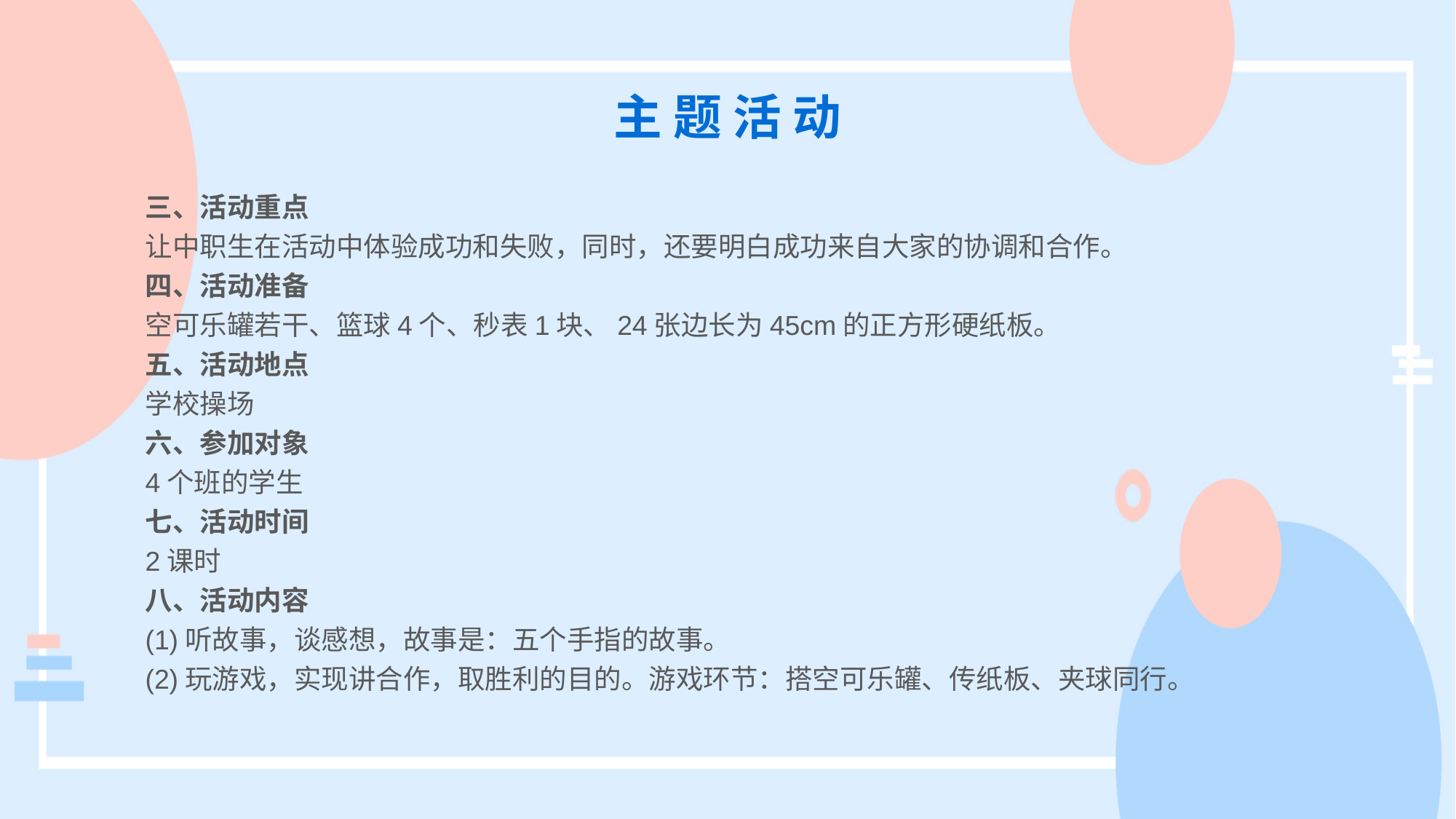

主 题 活 动
三、活动重点
让中职生在活动中体验成功和失败，同时，还要明白成功来自大家的协调和合作。
四、活动准备
空可乐罐若干、篮球4个、秒表1块、24张边长为45cm的正方形硬纸板。
五、活动地点
学校操场
六、参加对象
4个班的学生
七、活动时间
2课时
八、活动内容
(1)听故事，谈感想，故事是：五个手指的故事。
(2)玩游戏，实现讲合作，取胜利的目的。游戏环节：搭空可乐罐、传纸板、夹球同行。